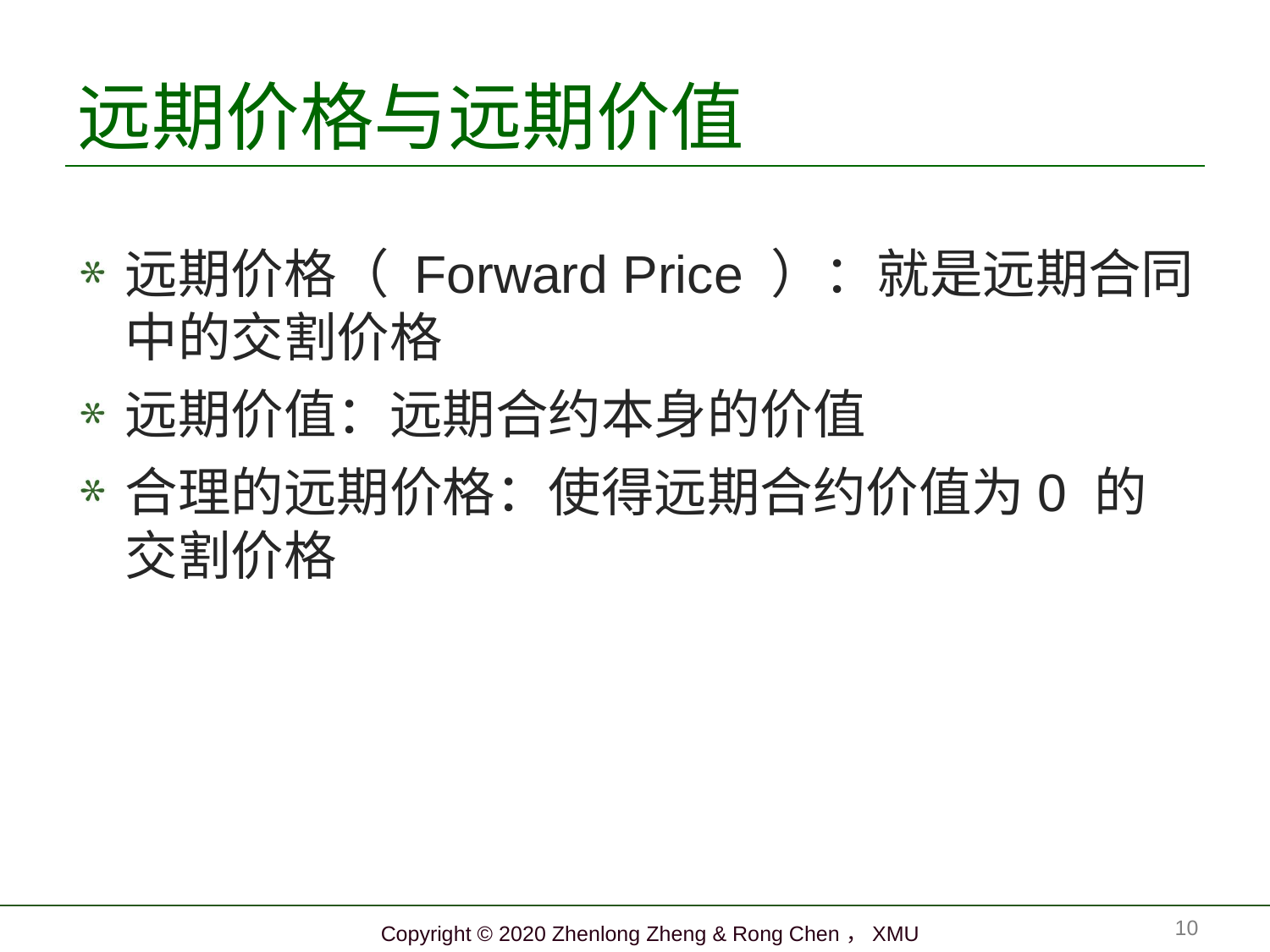

# 远期价格与远期价值

远期价格（ Forward Price ）：就是远期合同中的交割价格
远期价值：远期合约本身的价值
合理的远期价格：使得远期合约价值为0 的交割价格

10